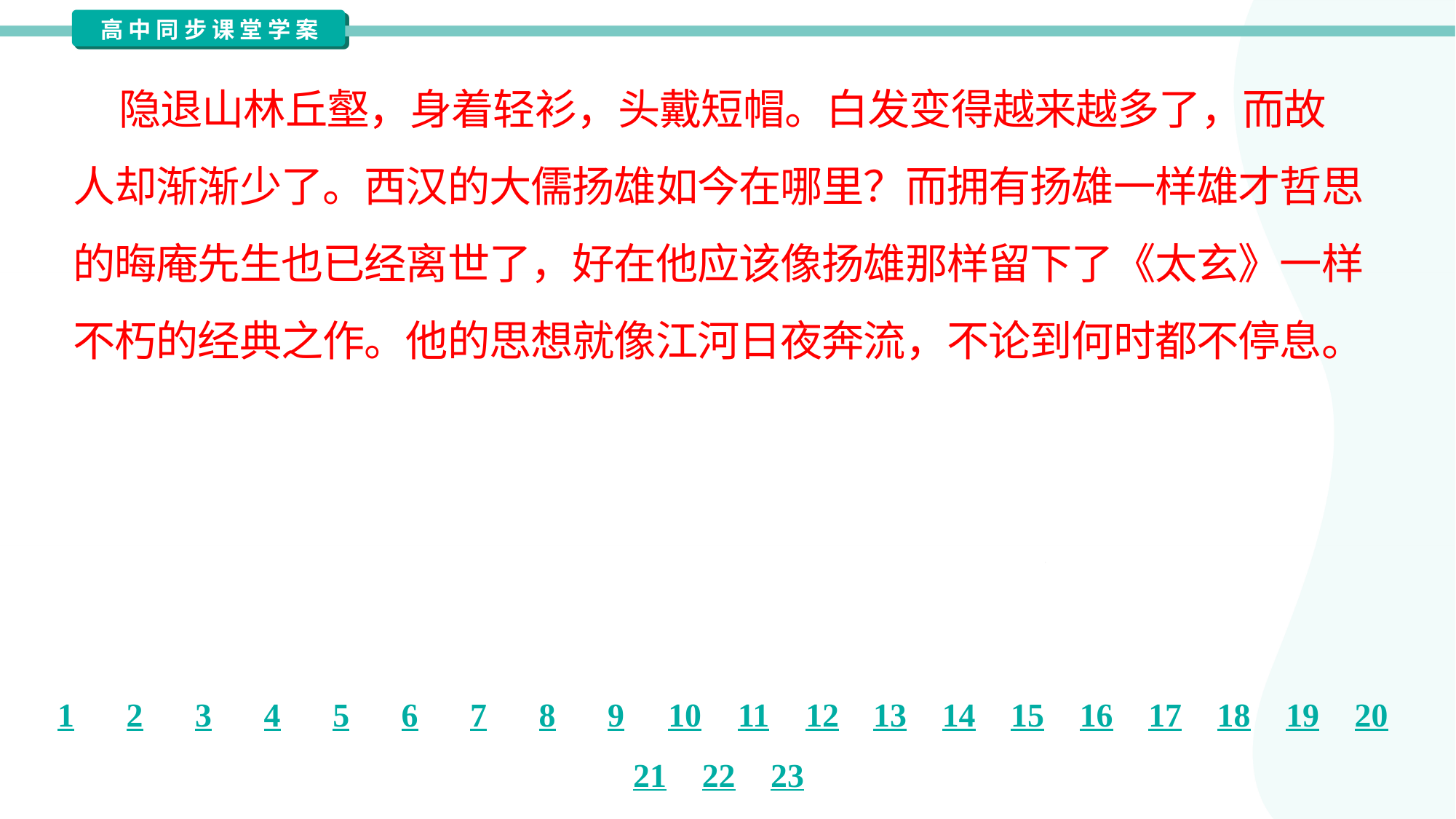

隐退山林丘壑，身着轻衫，头戴短帽。白发变得越来越多了，而故
人却渐渐少了。西汉的大儒扬雄如今在哪里？而拥有扬雄一样雄才哲思
的晦庵先生也已经离世了，好在他应该像扬雄那样留下了《太玄》一样
不朽的经典之作。他的思想就像江河日夜奔流，不论到何时都不停息。